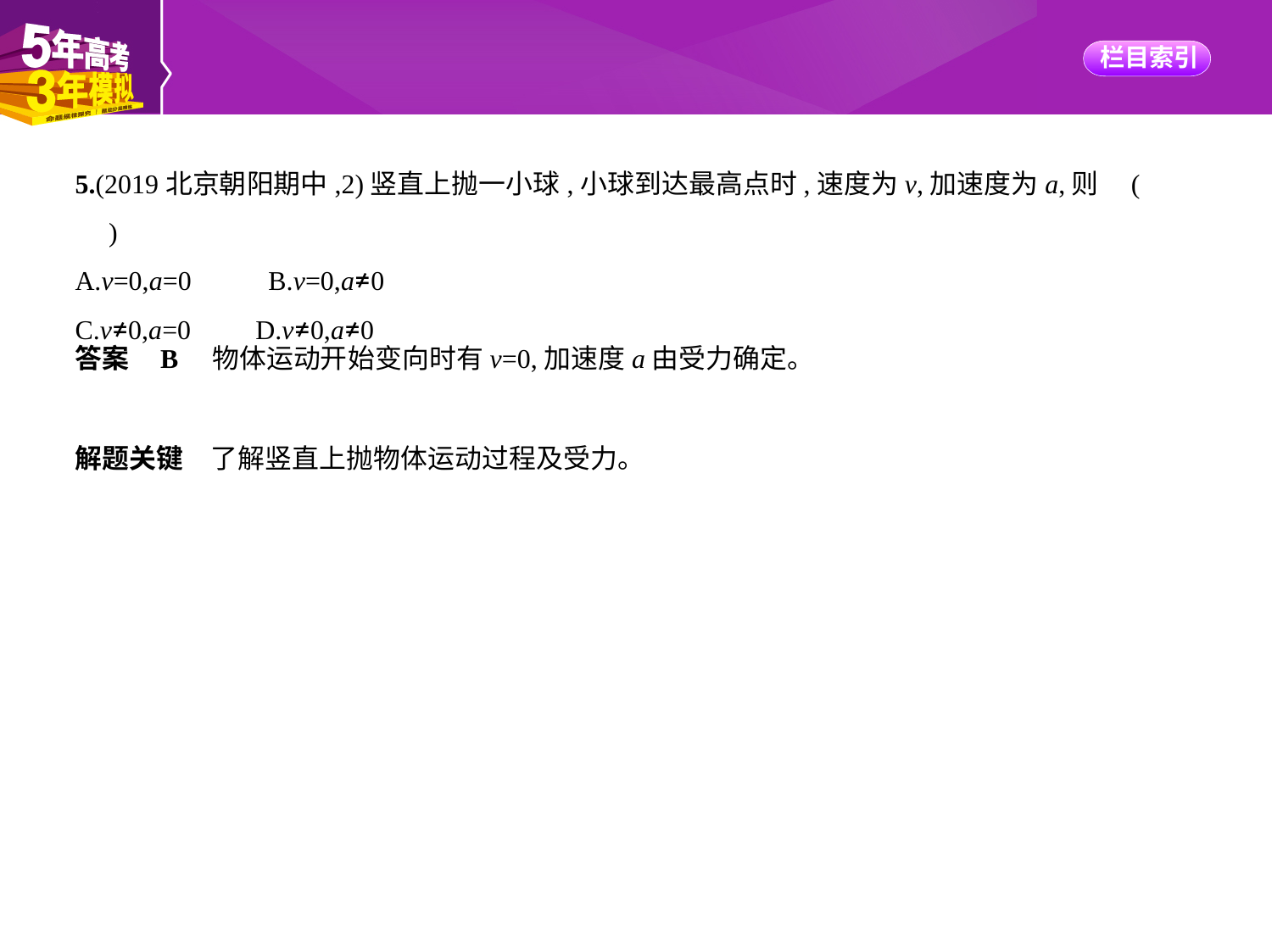

5.(2019北京朝阳期中,2)竖直上抛一小球,小球到达最高点时,速度为v,加速度为a,则 (　　)
A.v=0,a=0　      B.v=0,a≠0
C.v≠0,a=0　    D.v≠0,a≠0
答案    B　物体运动开始变向时有v=0,加速度a由受力确定。
解题关键　了解竖直上抛物体运动过程及受力。